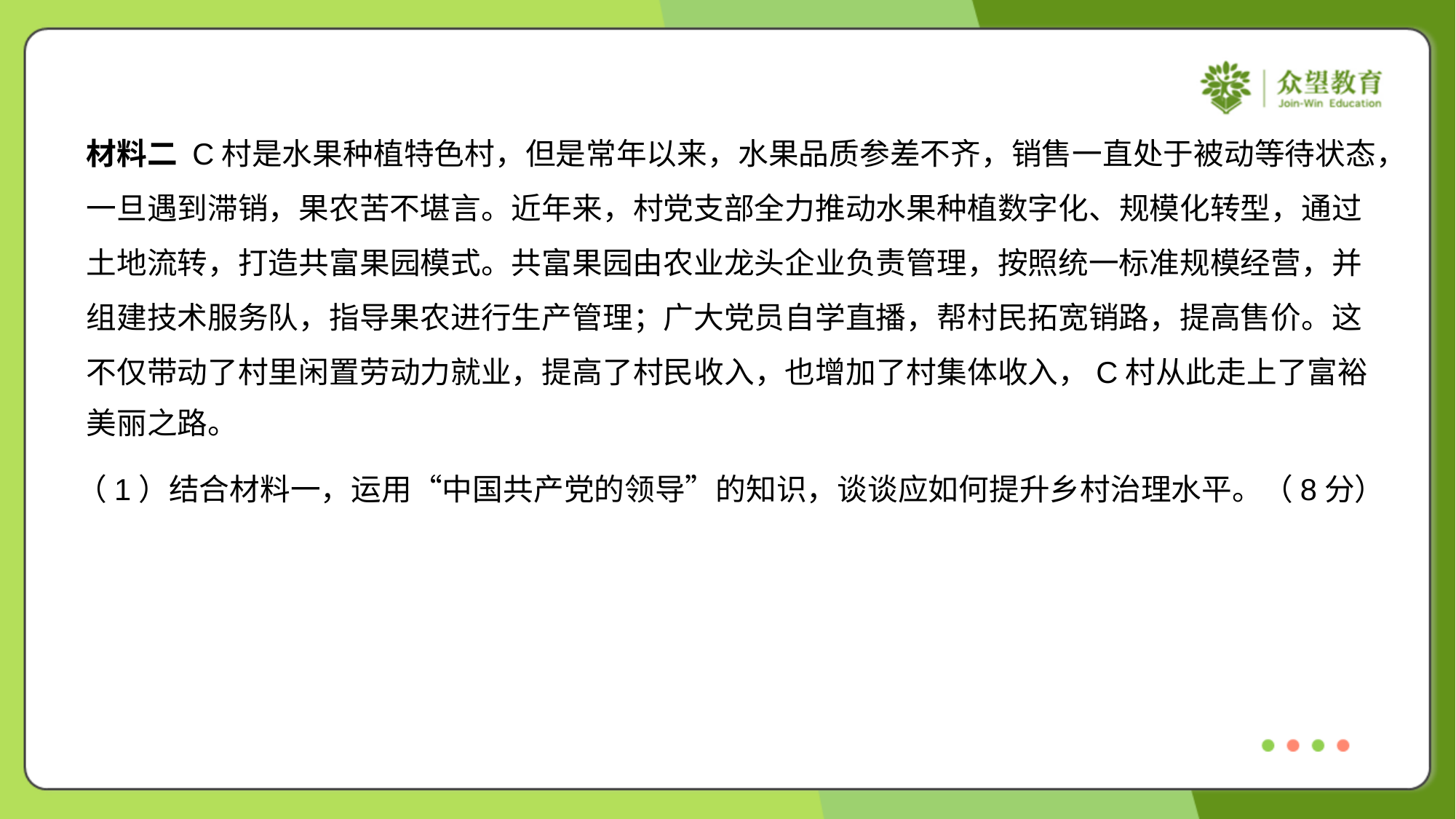

材料二 C村是水果种植特色村，但是常年以来，水果品质参差不齐，销售一直处于被动等待状态，
一旦遇到滞销，果农苦不堪言。近年来，村党支部全力推动水果种植数字化、规模化转型，通过
土地流转，打造共富果园模式。共富果园由农业龙头企业负责管理，按照统一标准规模经营，并
组建技术服务队，指导果农进行生产管理；广大党员自学直播，帮村民拓宽销路，提高售价。这
不仅带动了村里闲置劳动力就业，提高了村民收入，也增加了村集体收入，C村从此走上了富裕
美丽之路。
（1）结合材料一，运用“中国共产党的领导”的知识，谈谈应如何提升乡村治理水平。（8分）